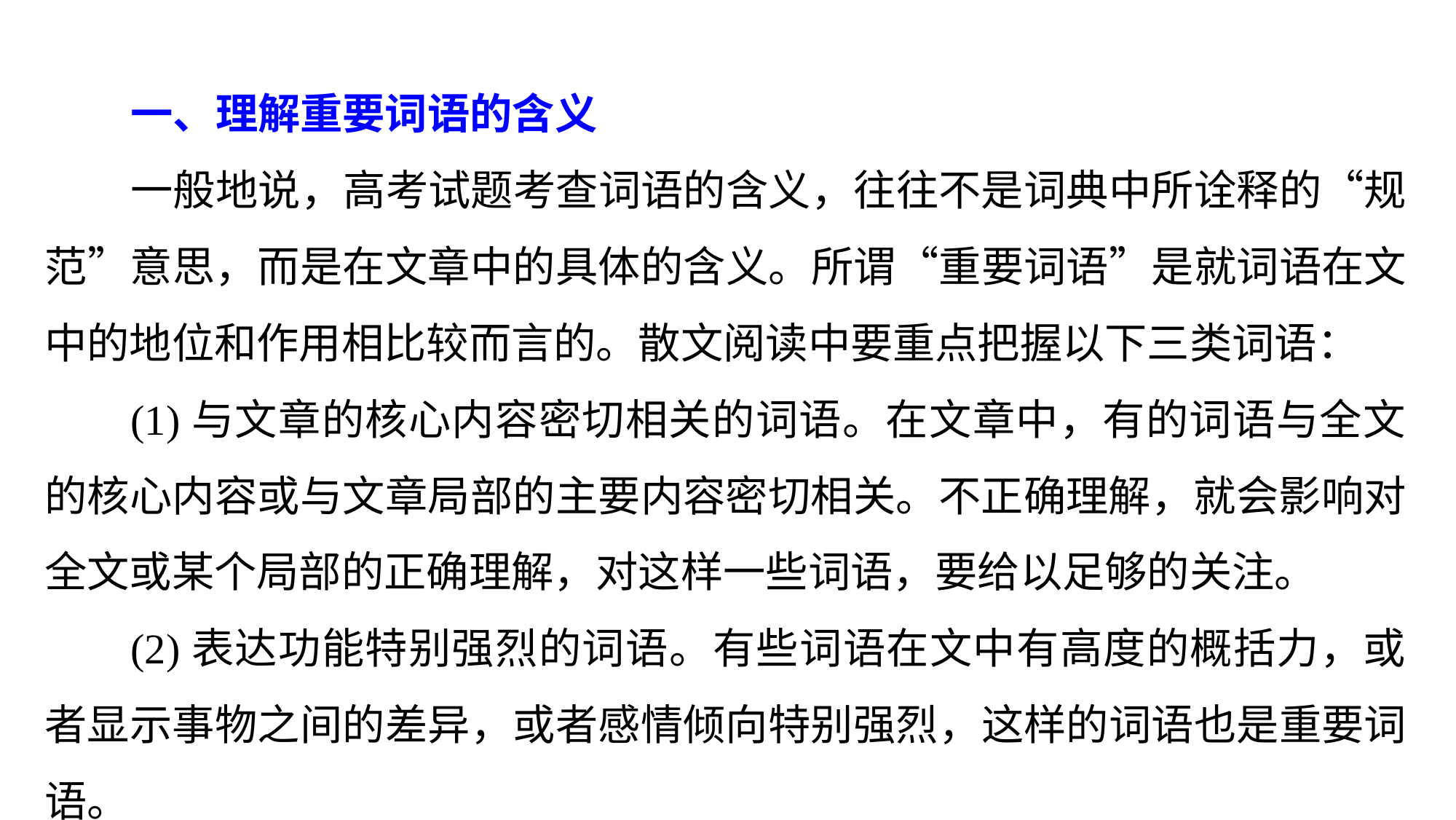

一、理解重要词语的含义
一般地说，高考试题考查词语的含义，往往不是词典中所诠释的“规范”意思，而是在文章中的具体的含义。所谓“重要词语”是就词语在文中的地位和作用相比较而言的。散文阅读中要重点把握以下三类词语：
(1)与文章的核心内容密切相关的词语。在文章中，有的词语与全文的核心内容或与文章局部的主要内容密切相关。不正确理解，就会影响对全文或某个局部的正确理解，对这样一些词语，要给以足够的关注。
(2)表达功能特别强烈的词语。有些词语在文中有高度的概括力，或者显示事物之间的差异，或者感情倾向特别强烈，这样的词语也是重要词语。